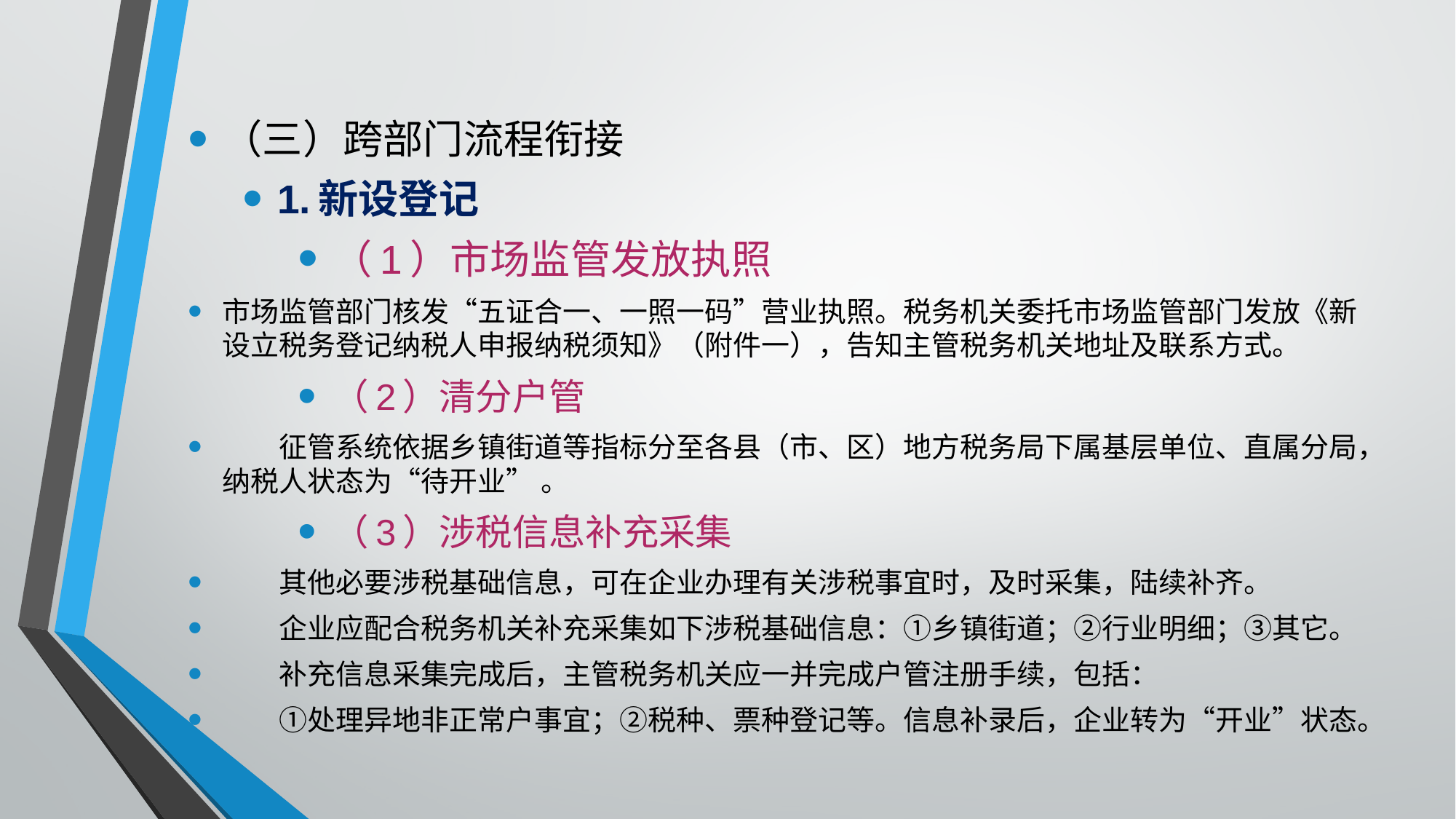

（三）跨部门流程衔接
1.新设登记
（1）市场监管发放执照
市场监管部门核发“五证合一、一照一码”营业执照。税务机关委托市场监管部门发放《新设立税务登记纳税人申报纳税须知》（附件一），告知主管税务机关地址及联系方式。
（2）清分户管
　　征管系统依据乡镇街道等指标分至各县（市、区）地方税务局下属基层单位、直属分局，纳税人状态为“待开业” 。
（3）涉税信息补充采集
　　其他必要涉税基础信息，可在企业办理有关涉税事宜时，及时采集，陆续补齐。
　　企业应配合税务机关补充采集如下涉税基础信息：①乡镇街道；②行业明细；③其它。
　　补充信息采集完成后，主管税务机关应一并完成户管注册手续，包括：
　　①处理异地非正常户事宜；②税种、票种登记等。信息补录后，企业转为“开业”状态。